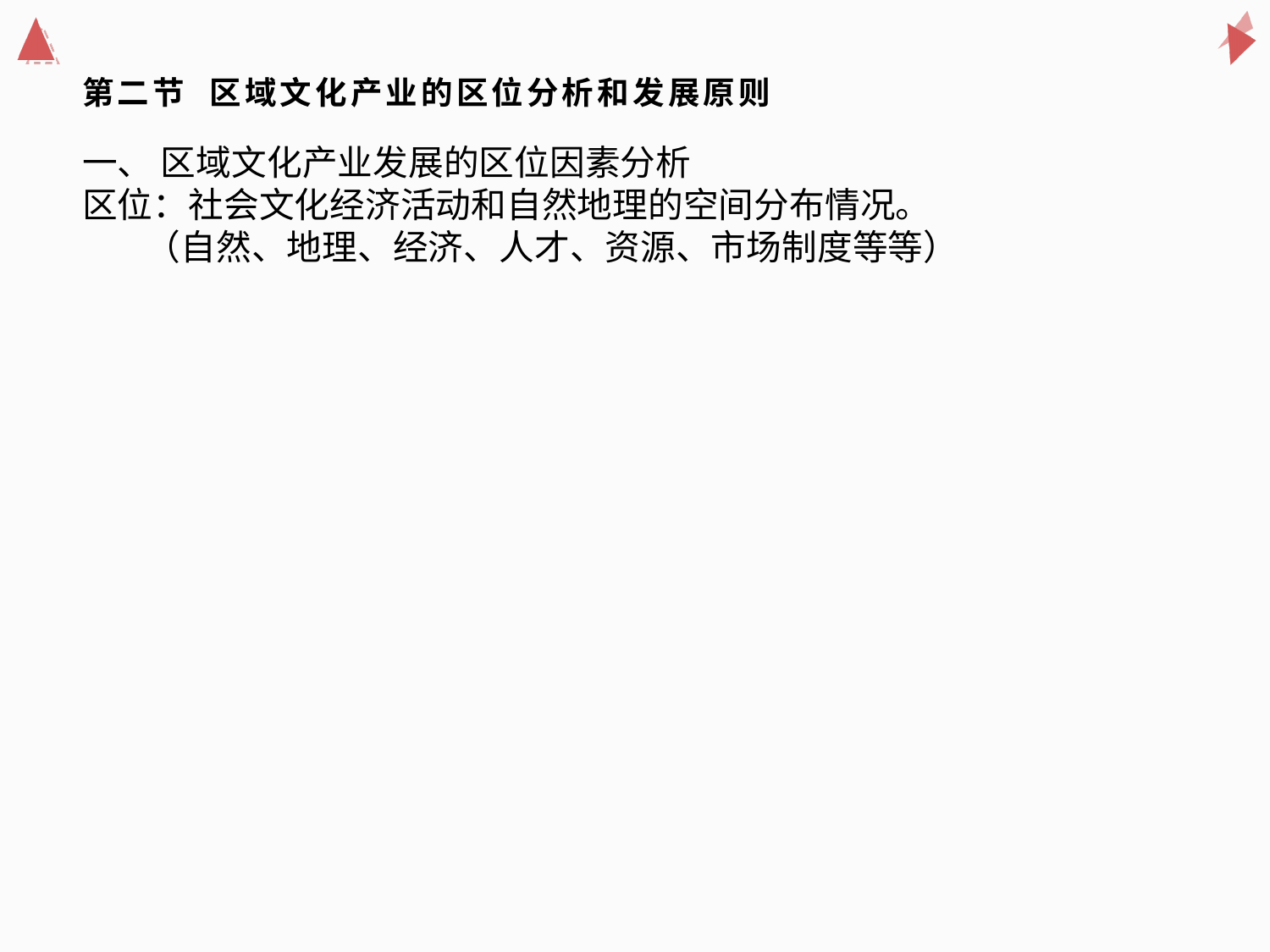

# 第二节  区域文化产业的区位分析和发展原则
一、 区域文化产业发展的区位因素分析
区位：社会文化经济活动和自然地理的空间分布情况。
       （自然、地理、经济、人才、资源、市场制度等等）